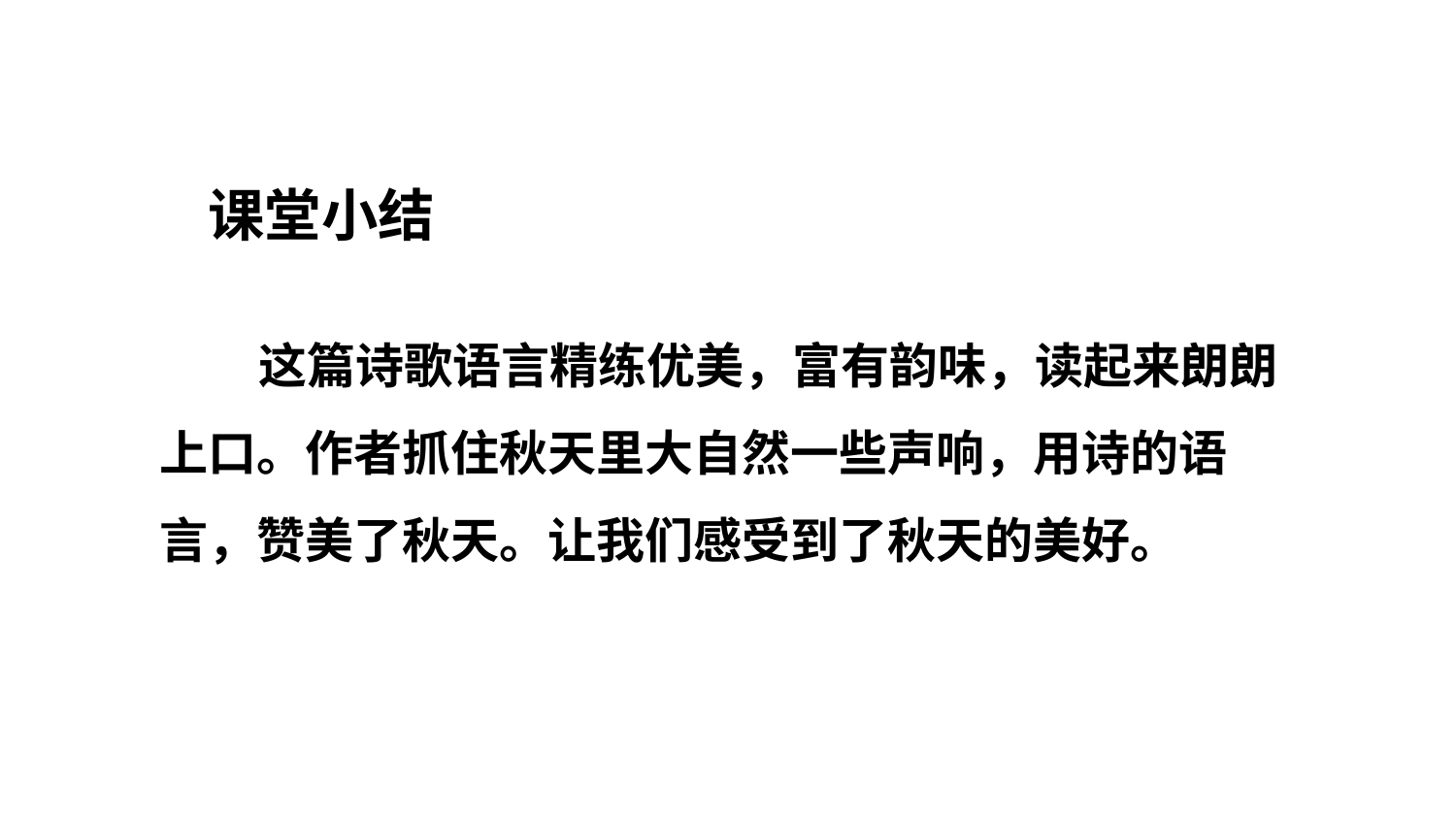

课堂小结
这篇诗歌语言精练优美，富有韵味，读起来朗朗上口。作者抓住秋天里大自然一些声响，用诗的语言，赞美了秋天。让我们感受到了秋天的美好。